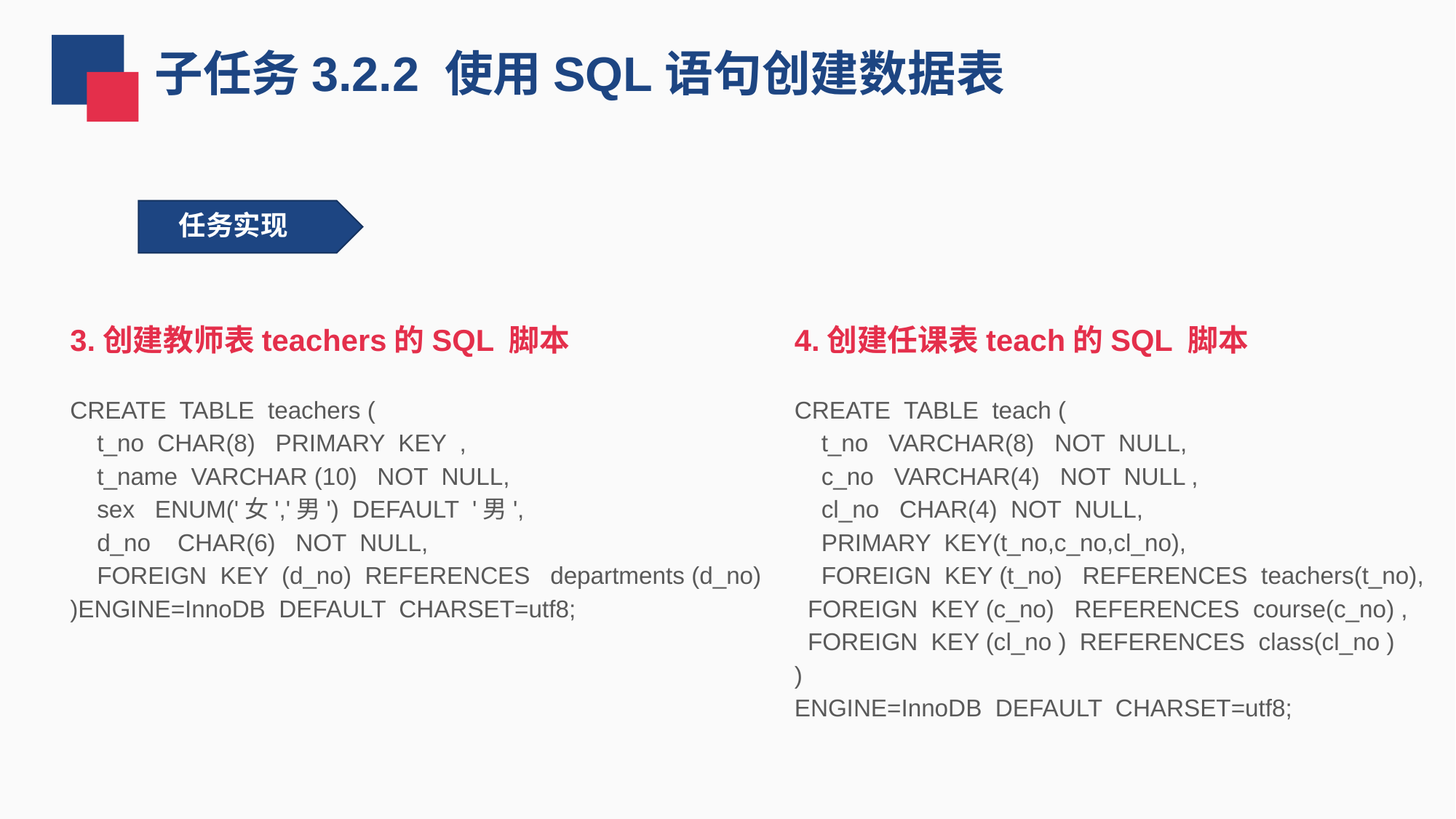

子任务3.2.2 使用SQL语句创建数据表

任务实现
3.创建教师表teachers的SQL 脚本

CREATE  TABLE  teachers (
    t_no  CHAR(8)   PRIMARY  KEY  ,
    t_name  VARCHAR (10)   NOT  NULL,
    sex   ENUM('女','男')  DEFAULT  '男',
    d_no    CHAR(6)   NOT  NULL,
    FOREIGN  KEY  (d_no)  REFERENCES   departments (d_no)
)ENGINE=InnoDB  DEFAULT  CHARSET=utf8;

4.创建任课表teach的SQL 脚本

CREATE  TABLE  teach (
    t_no   VARCHAR(8)   NOT  NULL,
    c_no   VARCHAR(4)   NOT  NULL ,
    cl_no   CHAR(4)  NOT  NULL,
    PRIMARY  KEY(t_no,c_no,cl_no),
    FOREIGN  KEY (t_no)   REFERENCES  teachers(t_no),
  FOREIGN  KEY (c_no)   REFERENCES  course(c_no) ,
  FOREIGN  KEY (cl_no )  REFERENCES  class(cl_no )
)
ENGINE=InnoDB  DEFAULT  CHARSET=utf8;